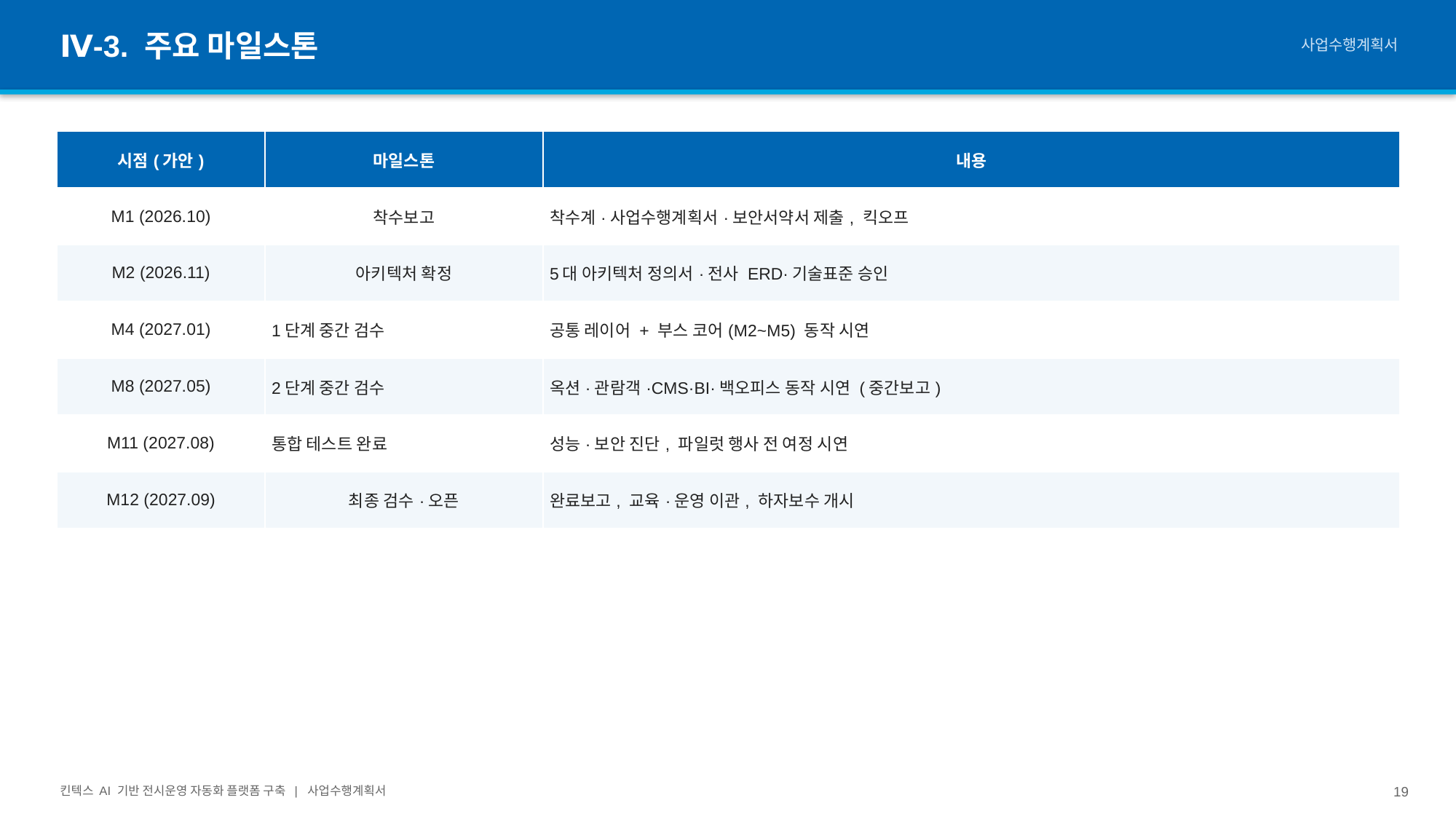

Ⅳ-3. 주요 마일스톤
사업수행계획서

| 시점(가안) | 마일스톤 | 내용 |
| --- | --- | --- |
| M1 (2026.10) | 착수보고 | 착수계·사업수행계획서·보안서약서 제출, 킥오프 |
| M2 (2026.11) | 아키텍처 확정 | 5대 아키텍처 정의서·전사 ERD·기술표준 승인 |
| M4 (2027.01) | 1단계 중간 검수 | 공통 레이어 + 부스 코어(M2~M5) 동작 시연 |
| M8 (2027.05) | 2단계 중간 검수 | 옥션·관람객·CMS·BI·백오피스 동작 시연 (중간보고) |
| M11 (2027.08) | 통합 테스트 완료 | 성능·보안 진단, 파일럿 행사 전 여정 시연 |
| M12 (2027.09) | 최종 검수·오픈 | 완료보고, 교육·운영 이관, 하자보수 개시 |
킨텍스 AI 기반 전시운영 자동화 플랫폼 구축  |  사업수행계획서
19